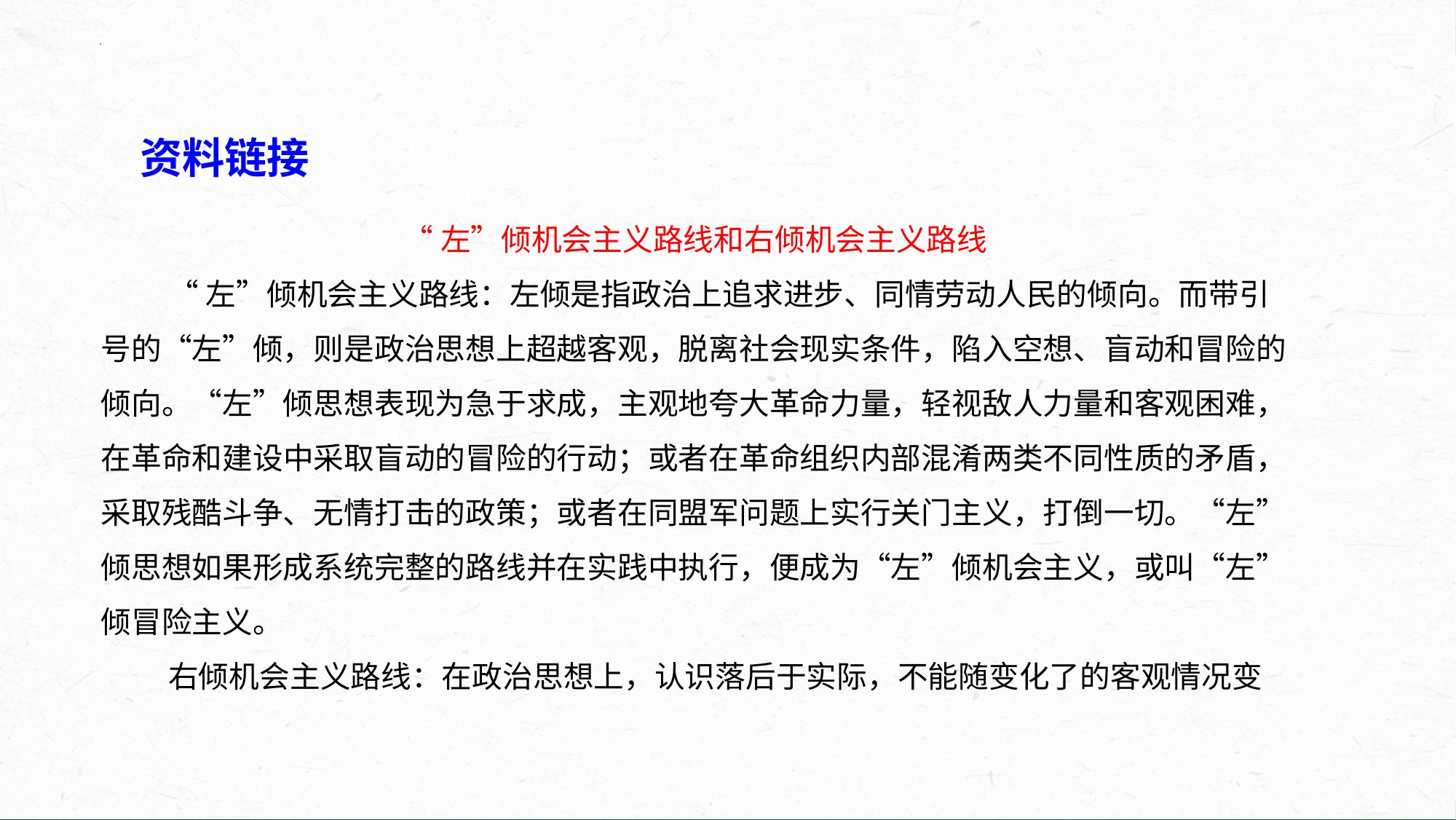

资料链接
“左”倾机会主义路线和右倾机会主义路线
“左”倾机会主义路线：左倾是指政治上追求进步、同情劳动人民的倾向。而带引号的“左”倾，则是政治思想上超越客观，脱离社会现实条件，陷入空想、盲动和冒险的倾向。“左”倾思想表现为急于求成，主观地夸大革命力量，轻视敌人力量和客观困难，在革命和建设中采取盲动的冒险的行动；或者在革命组织内部混淆两类不同性质的矛盾，采取残酷斗争、无情打击的政策；或者在同盟军问题上实行关门主义，打倒一切。“左”倾思想如果形成系统完整的路线并在实践中执行，便成为“左”倾机会主义，或叫“左”倾冒险主义。
右倾机会主义路线：在政治思想上，认识落后于实际，不能随变化了的客观情况变